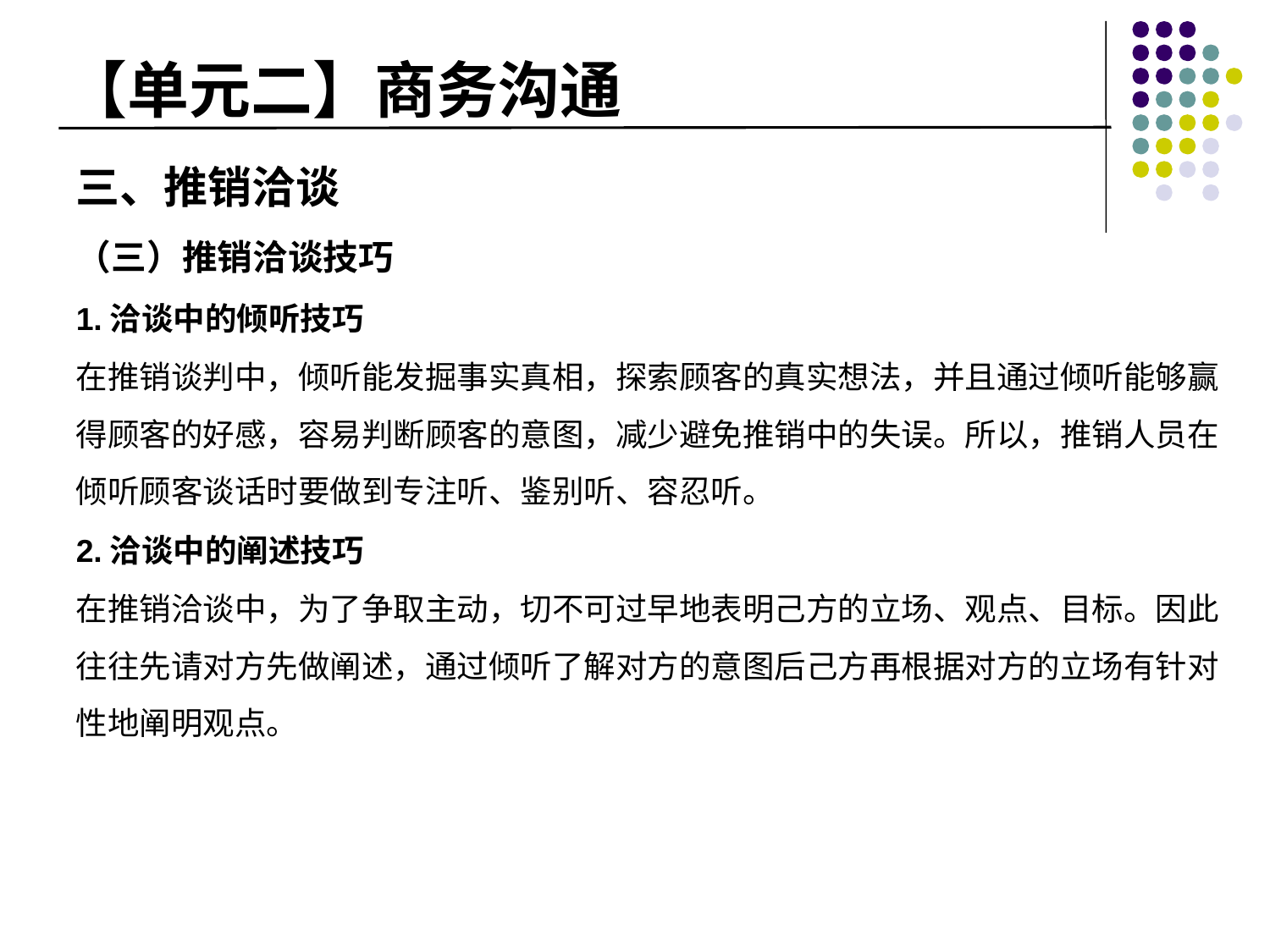

# 【单元二】商务沟通
三、推销洽谈
（三）推销洽谈技巧
1.洽谈中的倾听技巧
在推销谈判中，倾听能发掘事实真相，探索顾客的真实想法，并且通过倾听能够赢得顾客的好感，容易判断顾客的意图，减少避免推销中的失误。所以，推销人员在倾听顾客谈话时要做到专注听、鉴别听、容忍听。
2.洽谈中的阐述技巧
在推销洽谈中，为了争取主动，切不可过早地表明己方的立场、观点、目标。因此往往先请对方先做阐述，通过倾听了解对方的意图后己方再根据对方的立场有针对性地阐明观点。